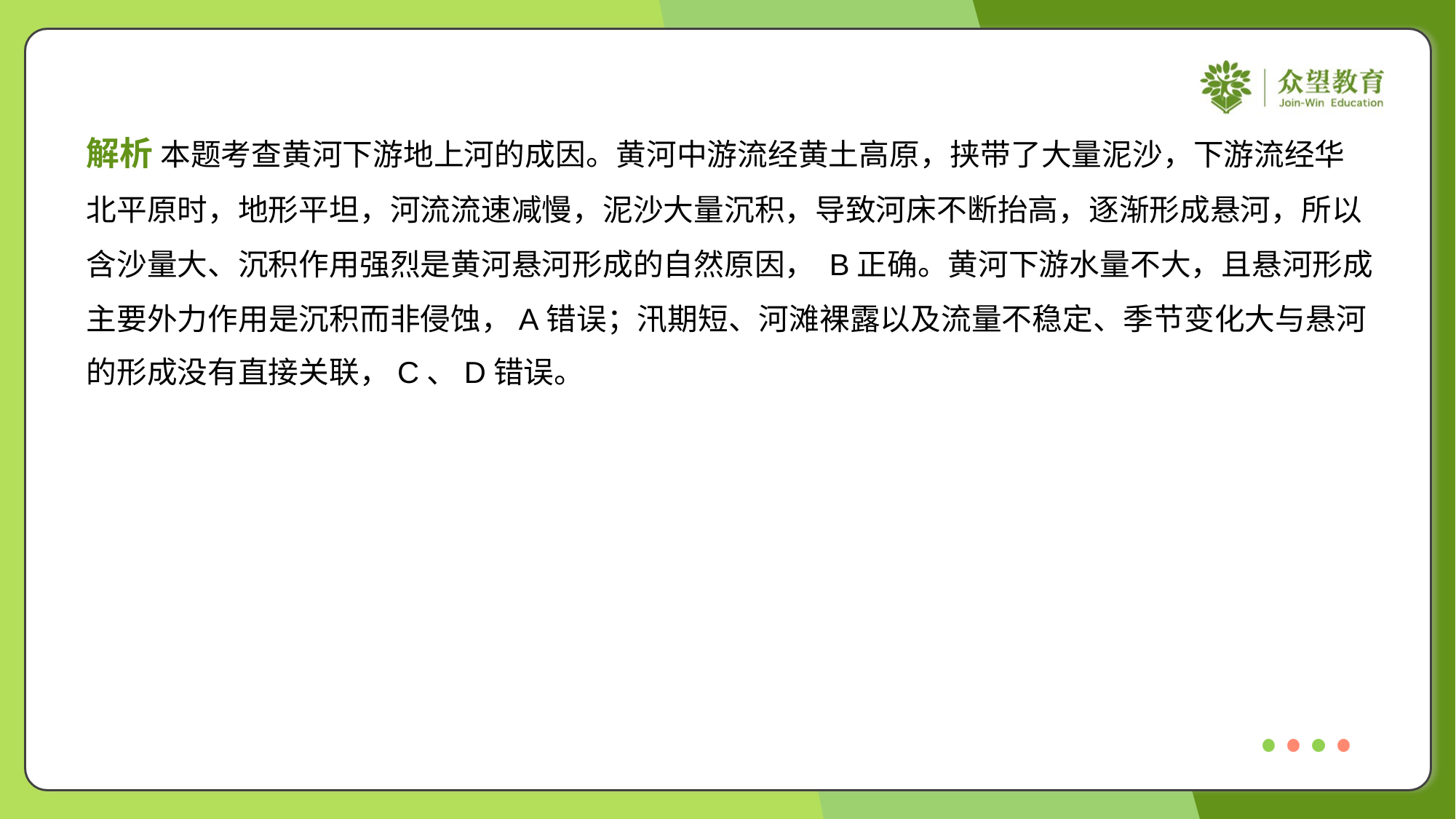

解析 本题考查黄河下游地上河的成因。黄河中游流经黄土高原，挟带了大量泥沙，下游流经华
北平原时，地形平坦，河流流速减慢，泥沙大量沉积，导致河床不断抬高，逐渐形成悬河，所以
含沙量大、沉积作用强烈是黄河悬河形成的自然原因， B正确。黄河下游水量不大，且悬河形成
主要外力作用是沉积而非侵蚀，A错误；汛期短、河滩裸露以及流量不稳定、季节变化大与悬河
的形成没有直接关联，C、D错误。